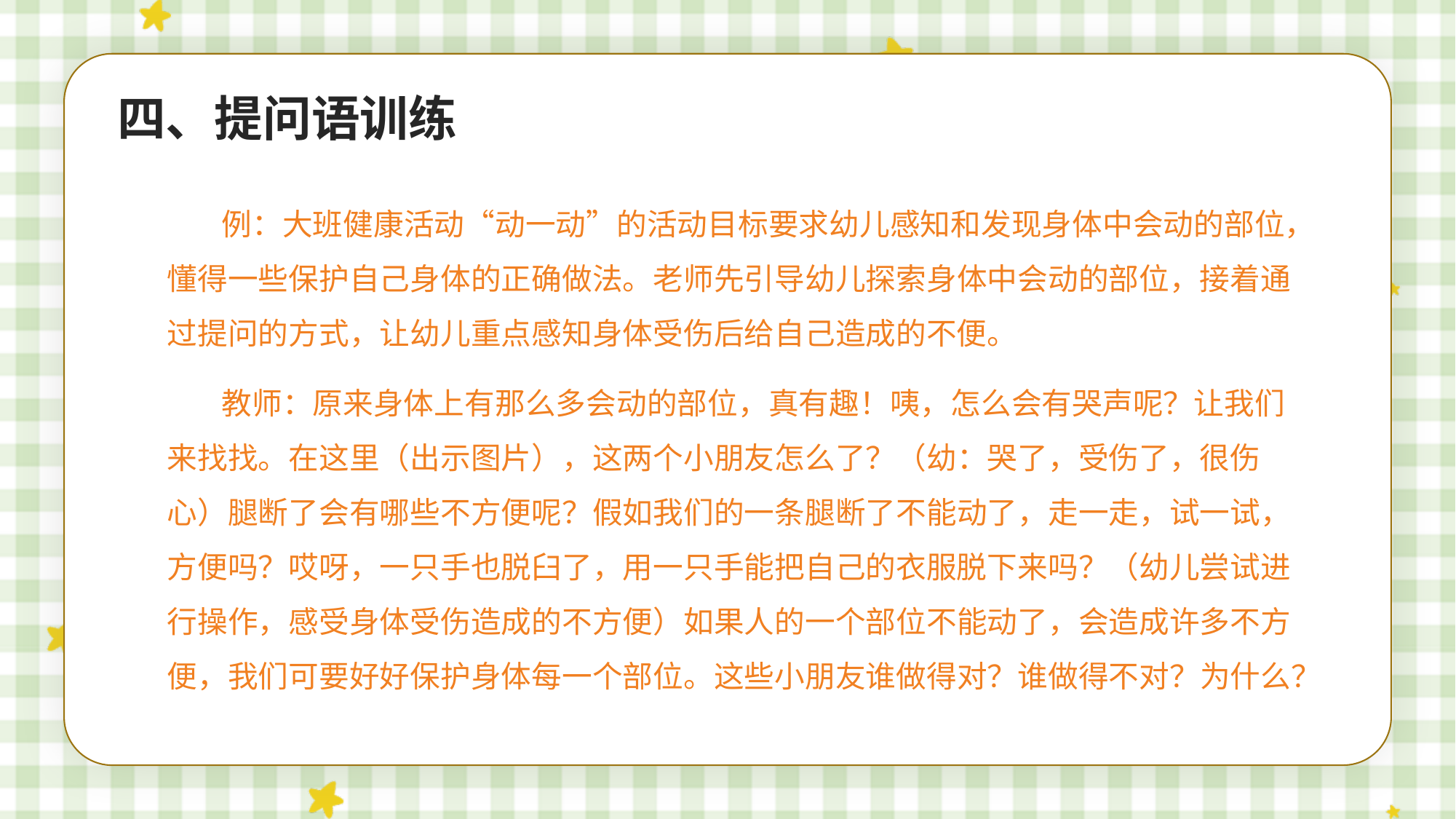

四、提问语训练
例：大班健康活动“动一动”的活动目标要求幼儿感知和发现身体中会动的部位，懂得一些保护自己身体的正确做法。老师先引导幼儿探索身体中会动的部位，接着通过提问的方式，让幼儿重点感知身体受伤后给自己造成的不便。
教师：原来身体上有那么多会动的部位，真有趣！咦，怎么会有哭声呢？让我们来找找。在这里（出示图片），这两个小朋友怎么了？（幼：哭了，受伤了，很伤心）腿断了会有哪些不方便呢？假如我们的一条腿断了不能动了，走一走，试一试，方便吗？哎呀，一只手也脱臼了，用一只手能把自己的衣服脱下来吗？（幼儿尝试进行操作，感受身体受伤造成的不方便）如果人的一个部位不能动了，会造成许多不方便，我们可要好好保护身体每一个部位。这些小朋友谁做得对？谁做得不对？为什么？